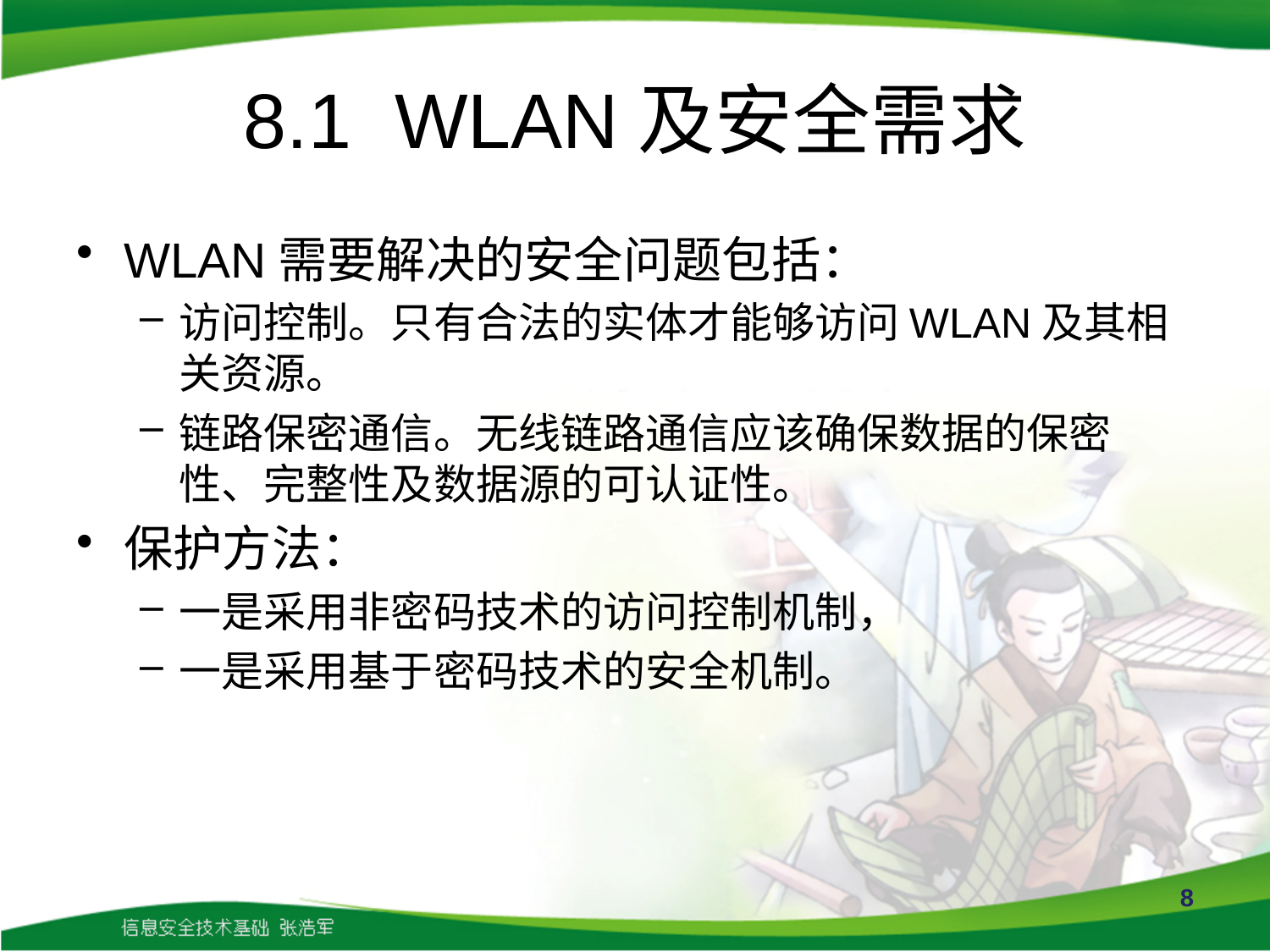

# 8.1  WLAN及安全需求
WLAN需要解决的安全问题包括：
访问控制。只有合法的实体才能够访问WLAN及其相关资源。
链路保密通信。无线链路通信应该确保数据的保密性、完整性及数据源的可认证性。
保护方法：
一是采用非密码技术的访问控制机制，
一是采用基于密码技术的安全机制。

8